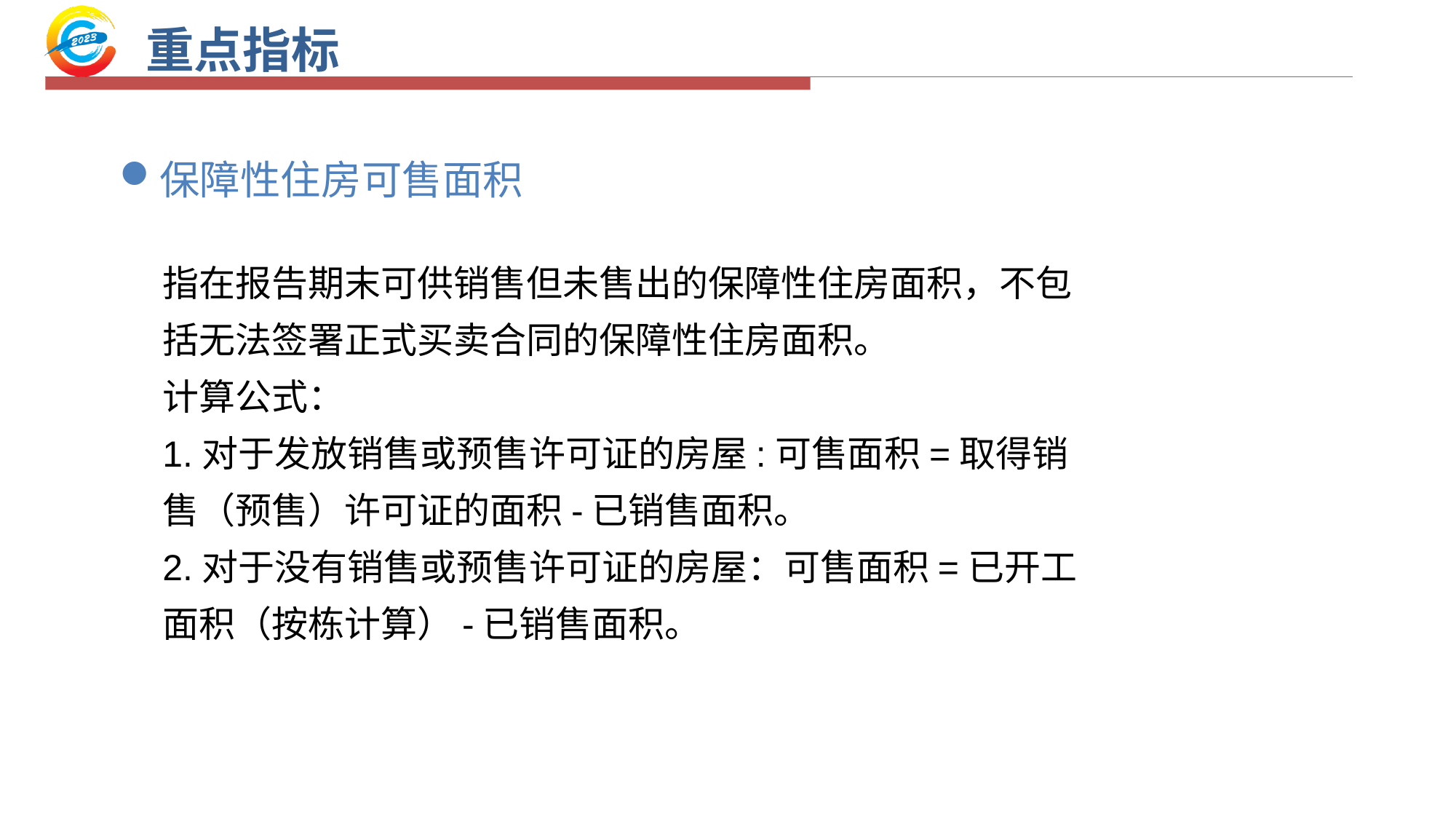

重点指标
保障性住房可售面积

指在报告期末可供销售但未售出的保障性住房面积，不包括无法签署正式买卖合同的保障性住房面积。
计算公式：
1.对于发放销售或预售许可证的房屋:可售面积=取得销售（预售）许可证的面积-已销售面积。
2.对于没有销售或预售许可证的房屋：可售面积=已开工面积（按栋计算）-已销售面积。